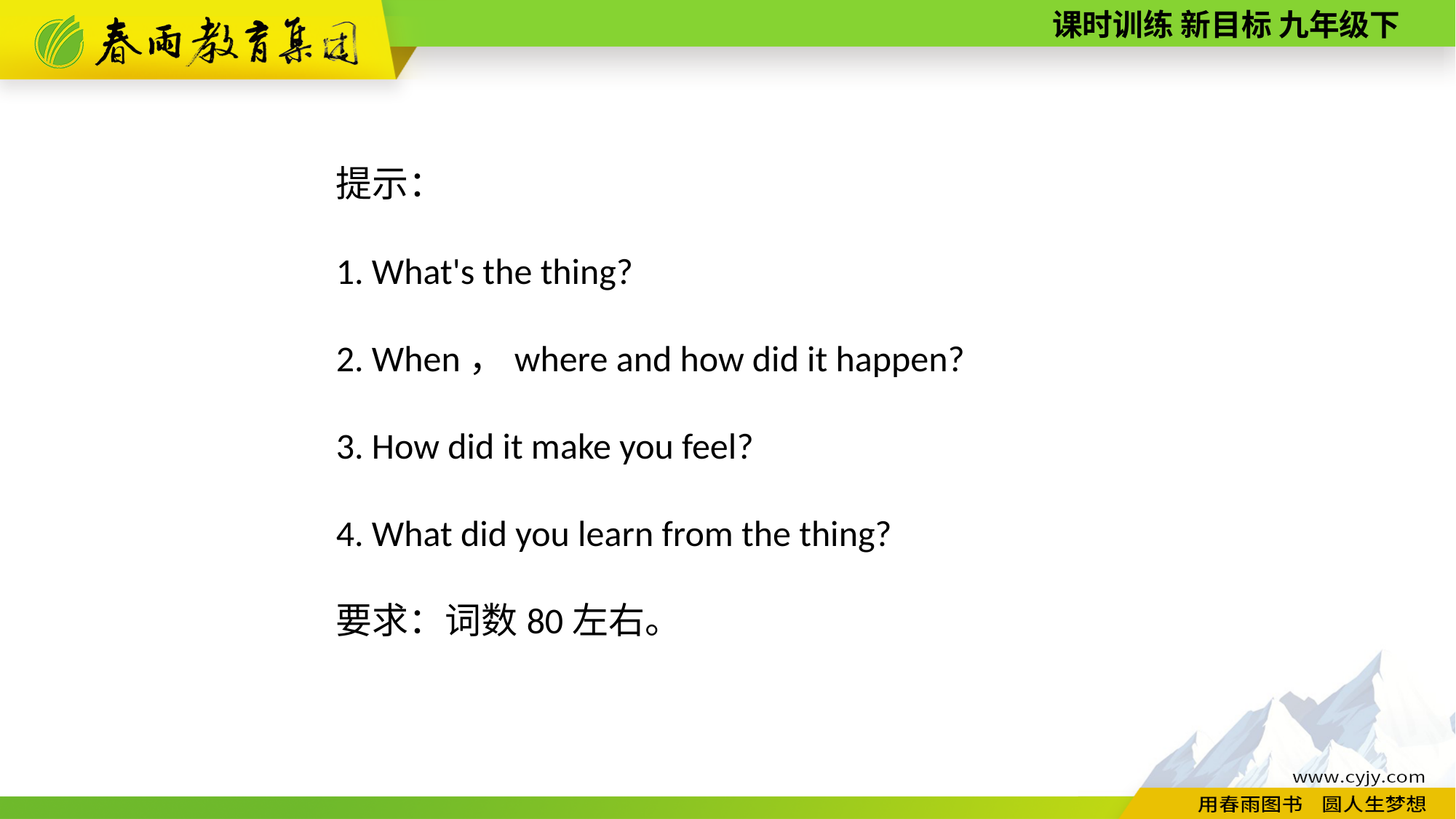

提示：
1. What's the thing?
2. When，where and how did it happen?
3. How did it make you feel?
4. What did you learn from the thing?
要求：词数80左右。